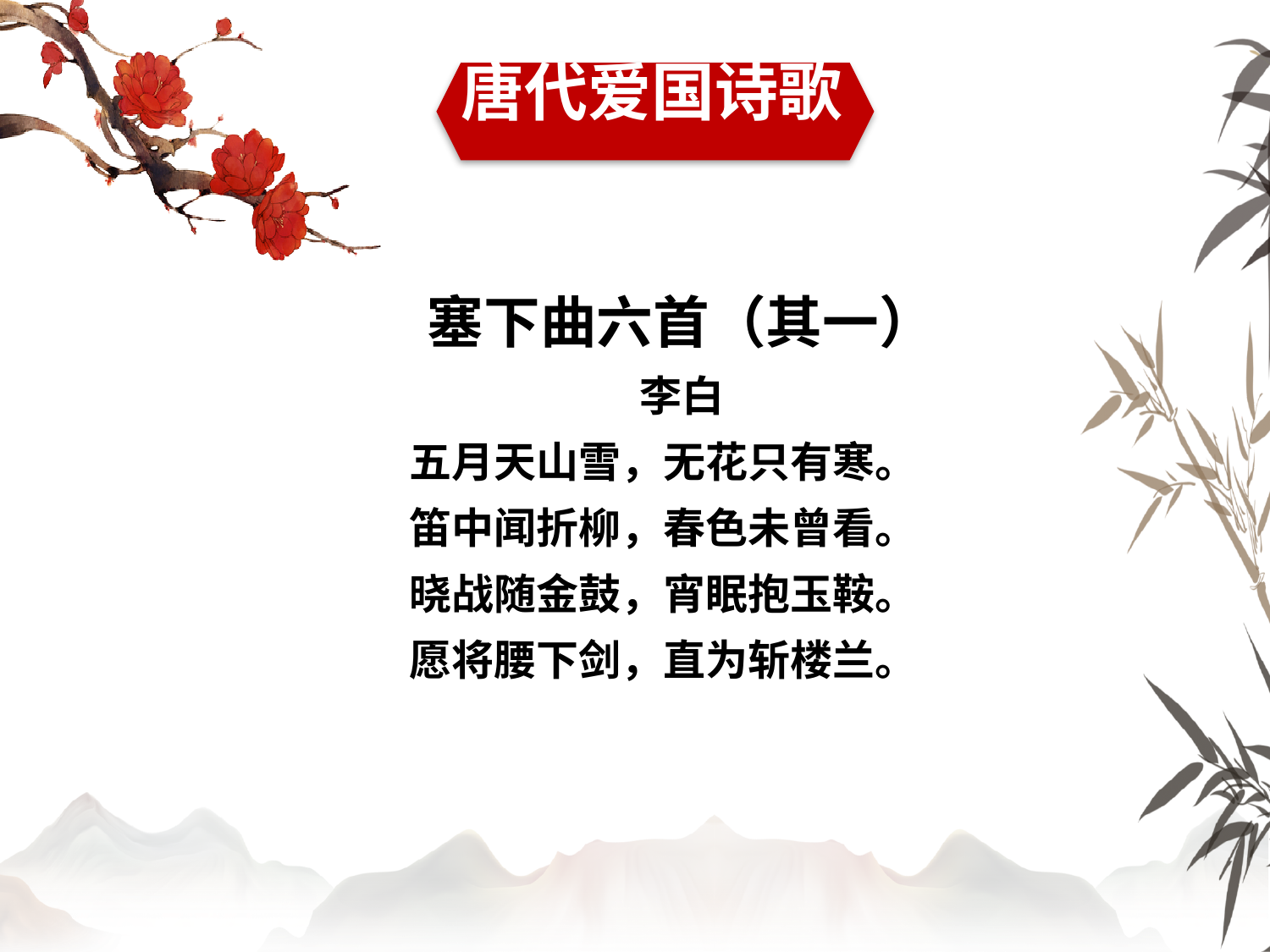

唐代爱国诗歌
塞下曲六首（其一）
李白
五月天山雪，无花只有寒。
笛中闻折柳，春色未曾看。
晓战随金鼓，宵眠抱玉鞍。
愿将腰下剑，直为斩楼兰。